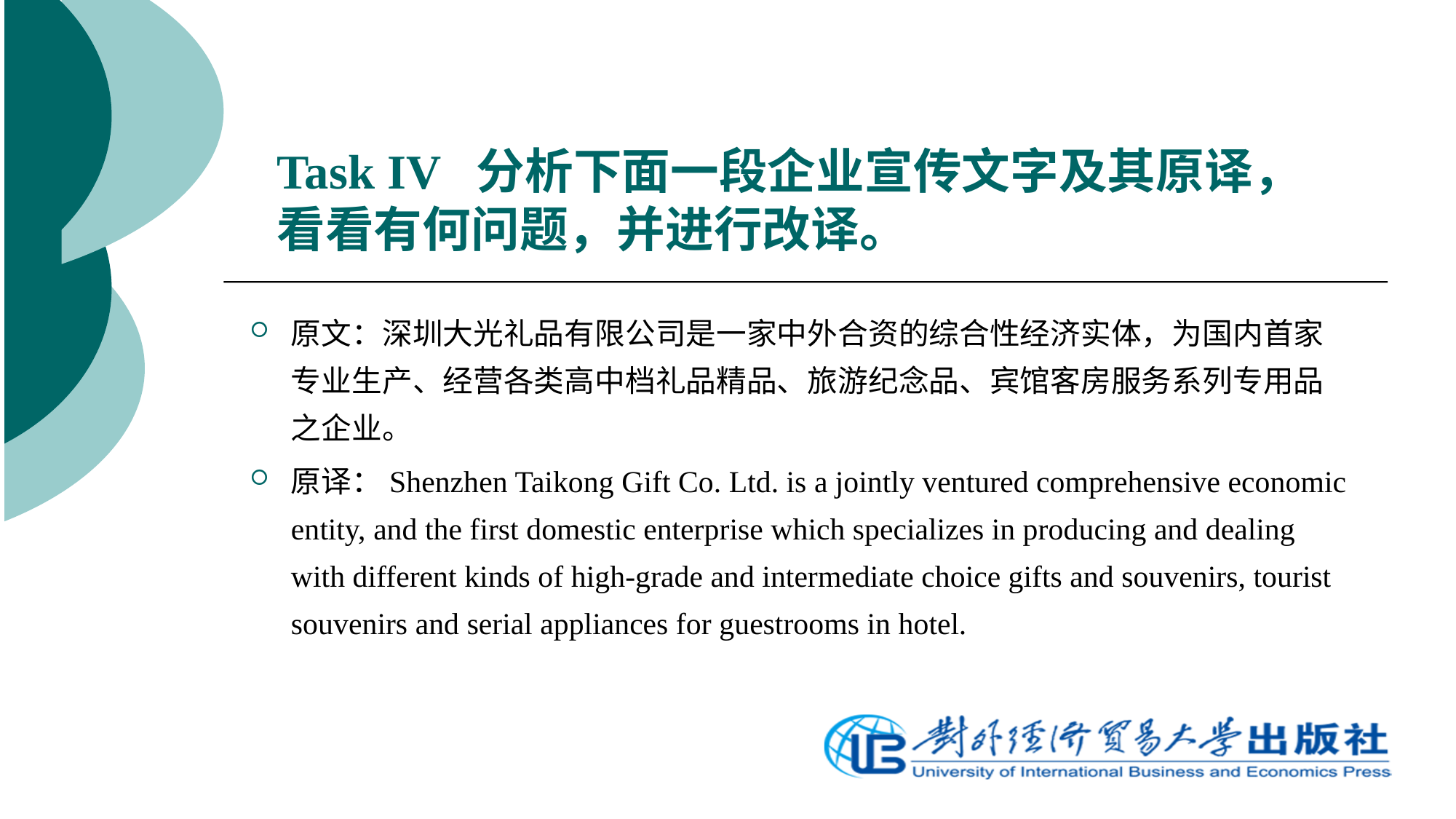

# Task IV  分析下面一段企业宣传文字及其原译，看看有何问题，并进行改译。
原文：深圳大光礼品有限公司是一家中外合资的综合性经济实体，为国内首家专业生产、经营各类高中档礼品精品、旅游纪念品、宾馆客房服务系列专用品之企业。
原译：Shenzhen Taikong Gift Co. Ltd. is a jointly ventured comprehensive economic entity, and the first domestic enterprise which specializes in producing and dealing with different kinds of high-grade and intermediate choice gifts and souvenirs, tourist souvenirs and serial appliances for guestrooms in hotel.